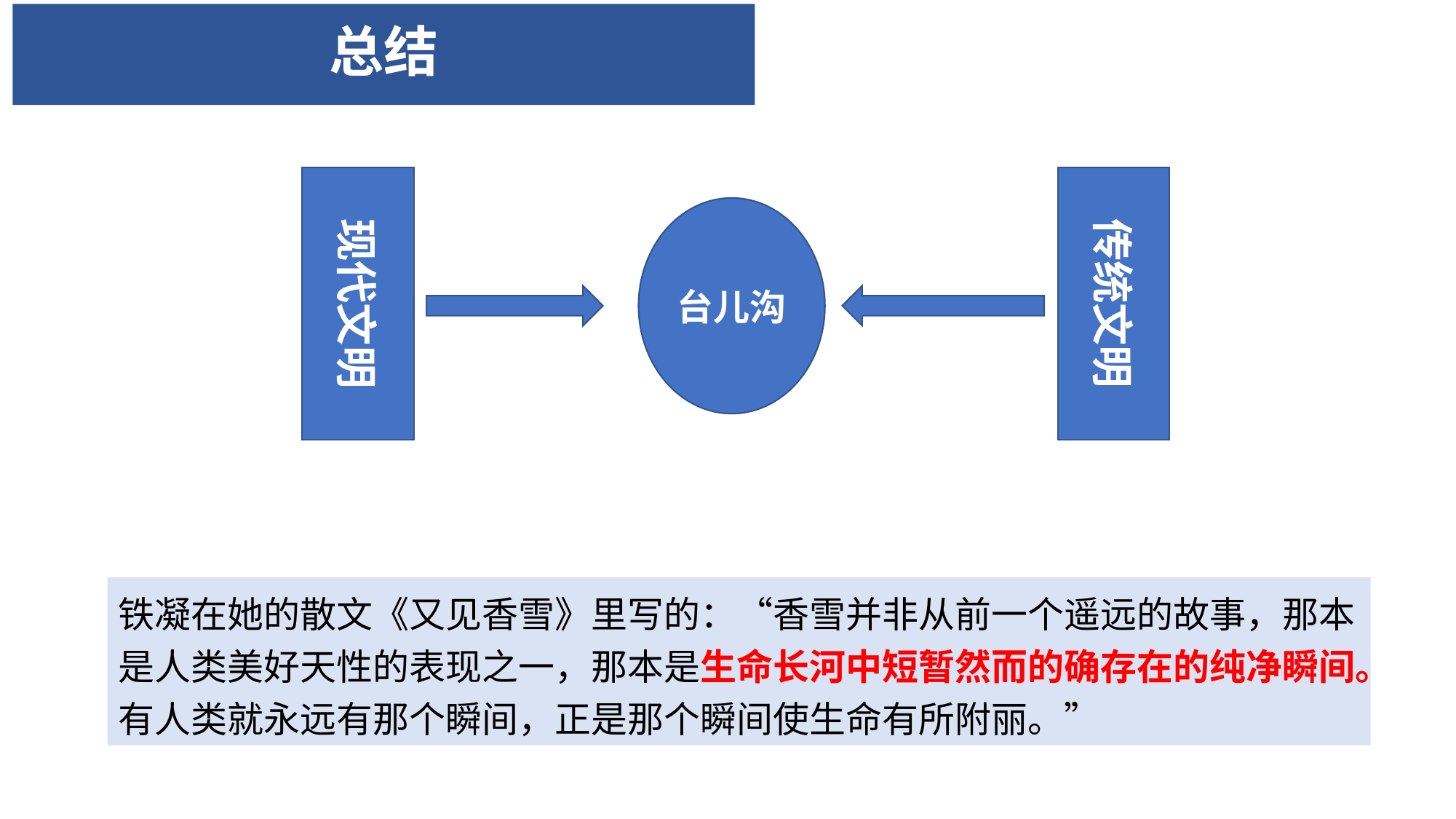

# 总结
现代文明
传统文明
台儿沟

铁凝在她的散文《又见香雪》里写的：“香雪并非从前一个遥远的故事，那本是人类美好天性的表现之一，那本是生命长河中短暂然而的确存在的纯净瞬间。有人类就永远有那个瞬间，正是那个瞬间使生命有所附丽。”